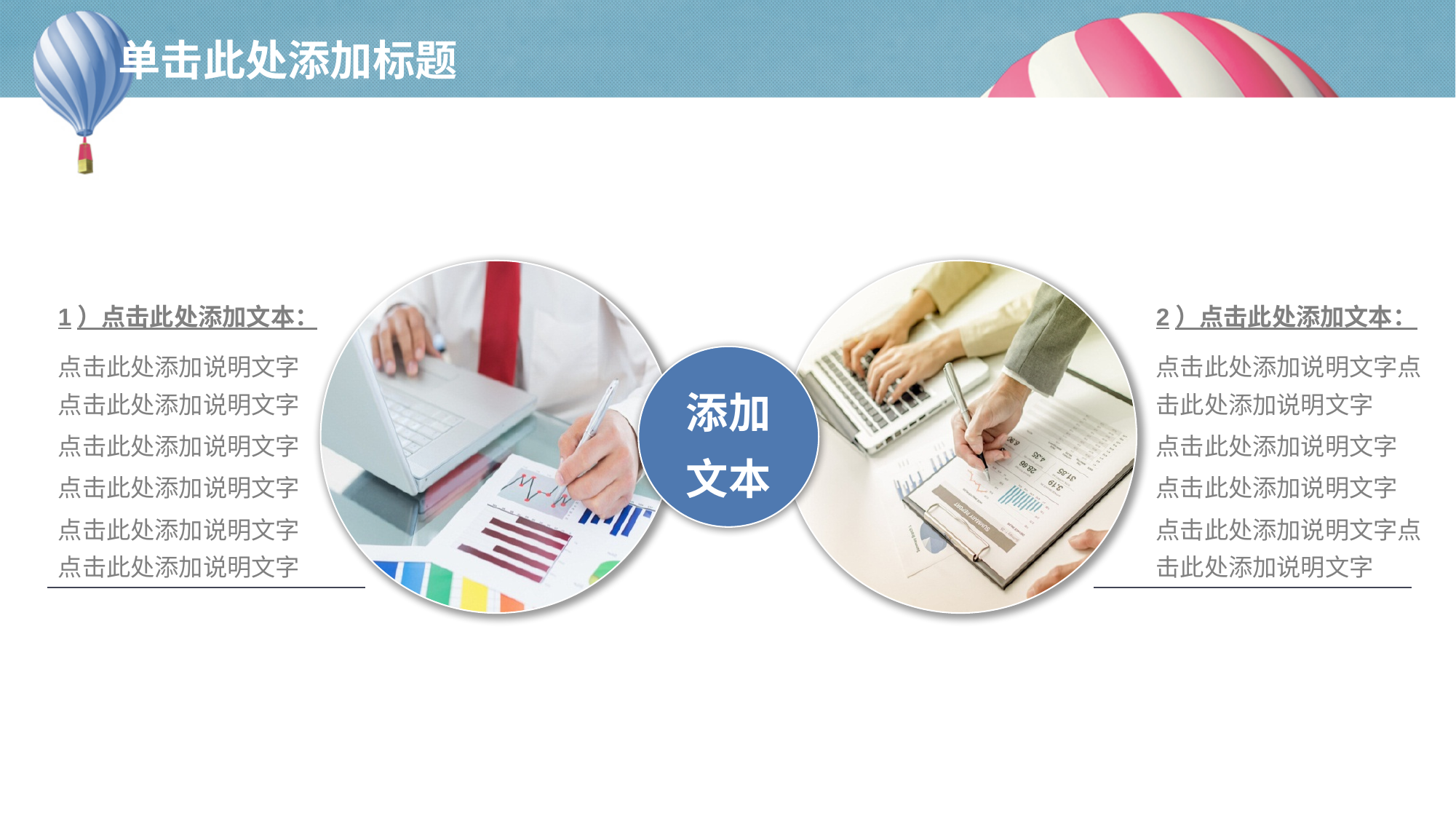

# 单击此处添加标题

1）点击此处添加文本：
点击此处添加说明文字点击此处添加说明文字
点击此处添加说明文字
点击此处添加说明文字
点击此处添加说明文字点击此处添加说明文字
2）点击此处添加文本：
点击此处添加说明文字点击此处添加说明文字
点击此处添加说明文字
点击此处添加说明文字
点击此处添加说明文字点击此处添加说明文字
添加文本